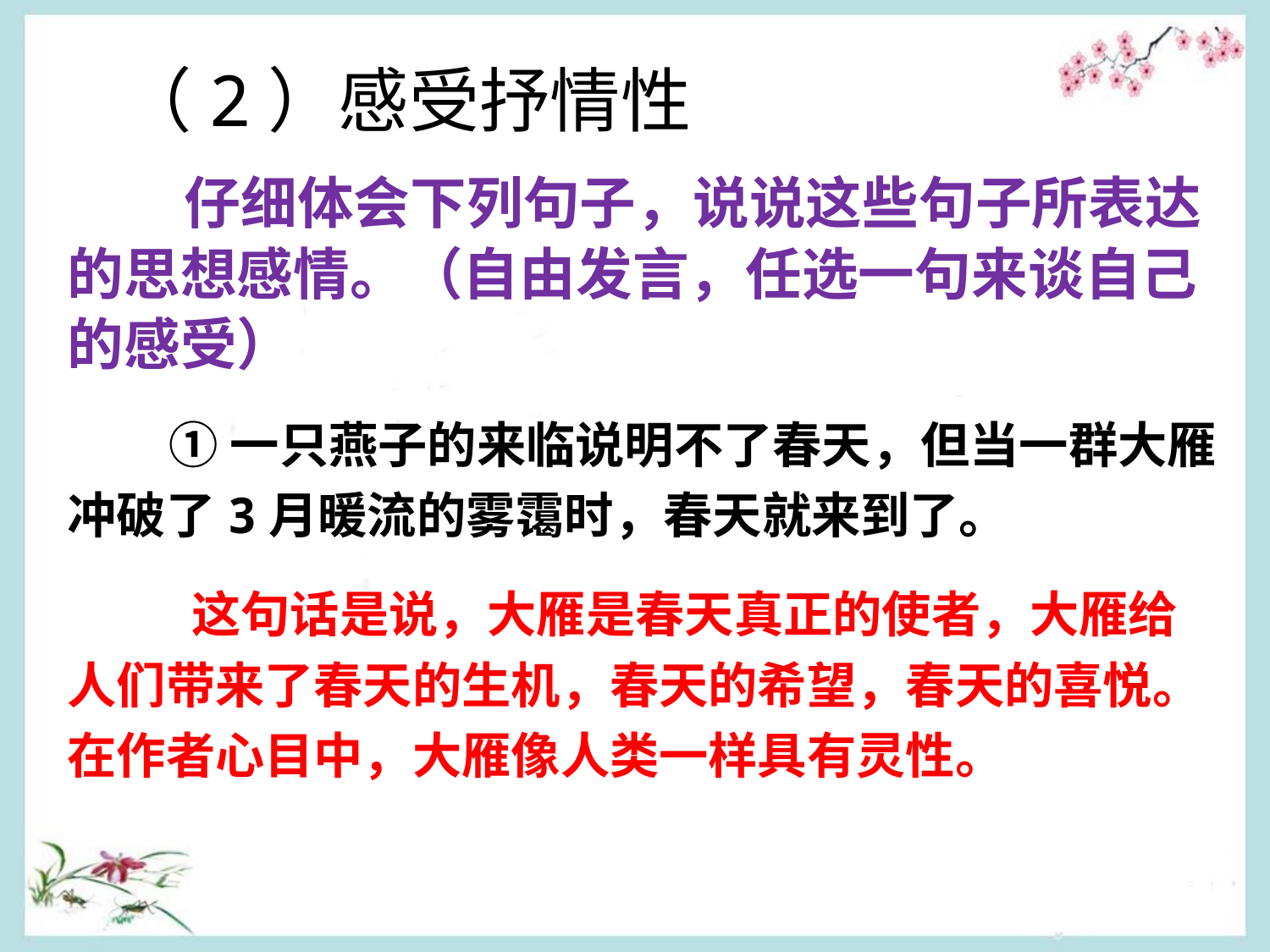

（2）感受抒情性
        仔细体会下列句子，说说这些句子所表达的思想感情。（自由发言，任选一句来谈自己的感受）
①一只燕子的来临说明不了春天，但当一群大雁冲破了3月暖流的雾霭时，春天就来到了。
          这句话是说，大雁是春天真正的使者，大雁给人们带来了春天的生机，春天的希望，春天的喜悦。在作者心目中，大雁像人类一样具有灵性。